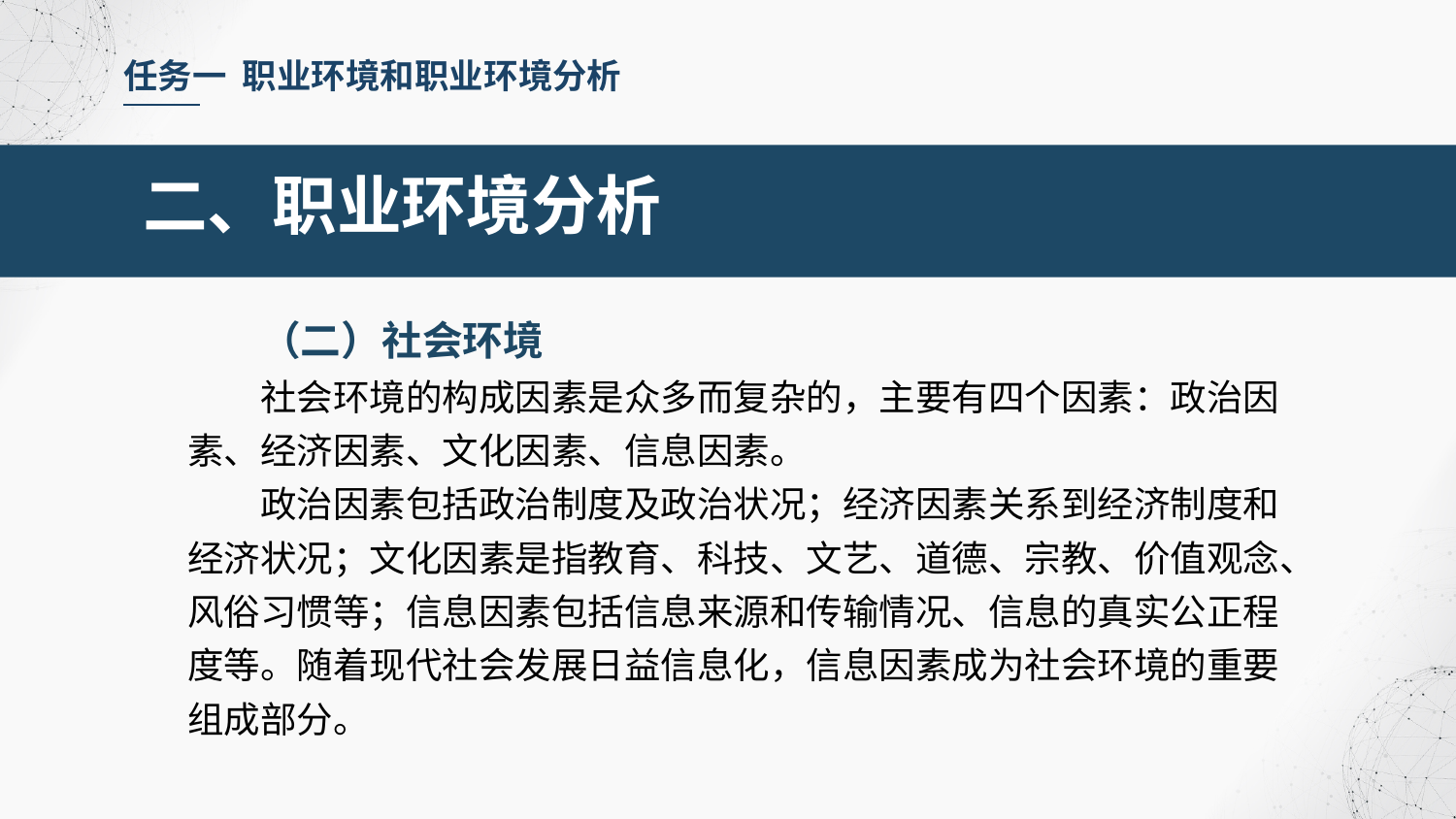

任务一  职业环境和职业环境分析

二、职业环境分析
（二）社会环境
社会环境的构成因素是众多而复杂的，主要有四个因素：政治因素、经济因素、文化因素、信息因素。
政治因素包括政治制度及政治状况；经济因素关系到经济制度和经济状况；文化因素是指教育、科技、文艺、道德、宗教、价值观念、风俗习惯等；信息因素包括信息来源和传输情况、信息的真实公正程度等。随着现代社会发展日益信息化，信息因素成为社会环境的重要组成部分。